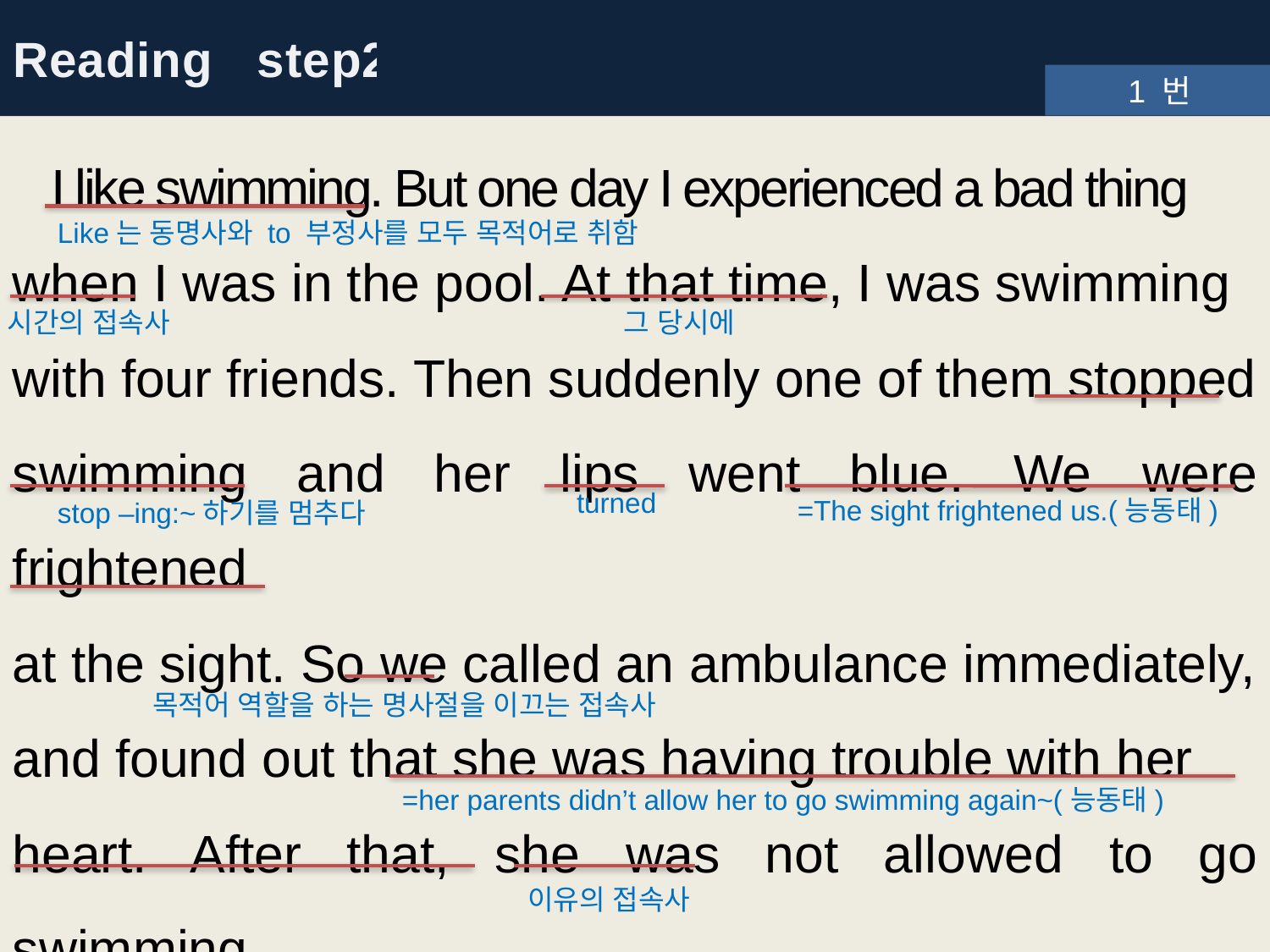

Reading   step2
1 번
   I like swimming. But one day I experienced a bad thing
when I was in the pool. At that time, I was swimming
with four friends. Then suddenly one of them stopped
swimming and her lips went blue. We were frightened
at the sight. So we called an ambulance immediately,
and found out that she was having trouble with her
heart. After that, she was not allowed to go swimming
again by her parents because she had a serious heart problem.
Like는 동명사와 to 부정사를 모두 목적어로 취함
시간의 접속사
그 당시에
turned
=The sight frightened us.(능동태)
stop –ing:~하기를 멈추다
목적어 역할을 하는 명사절을 이끄는 접속사
=her parents didn’t allow her to go swimming again~(능동태)
이유의 접속사